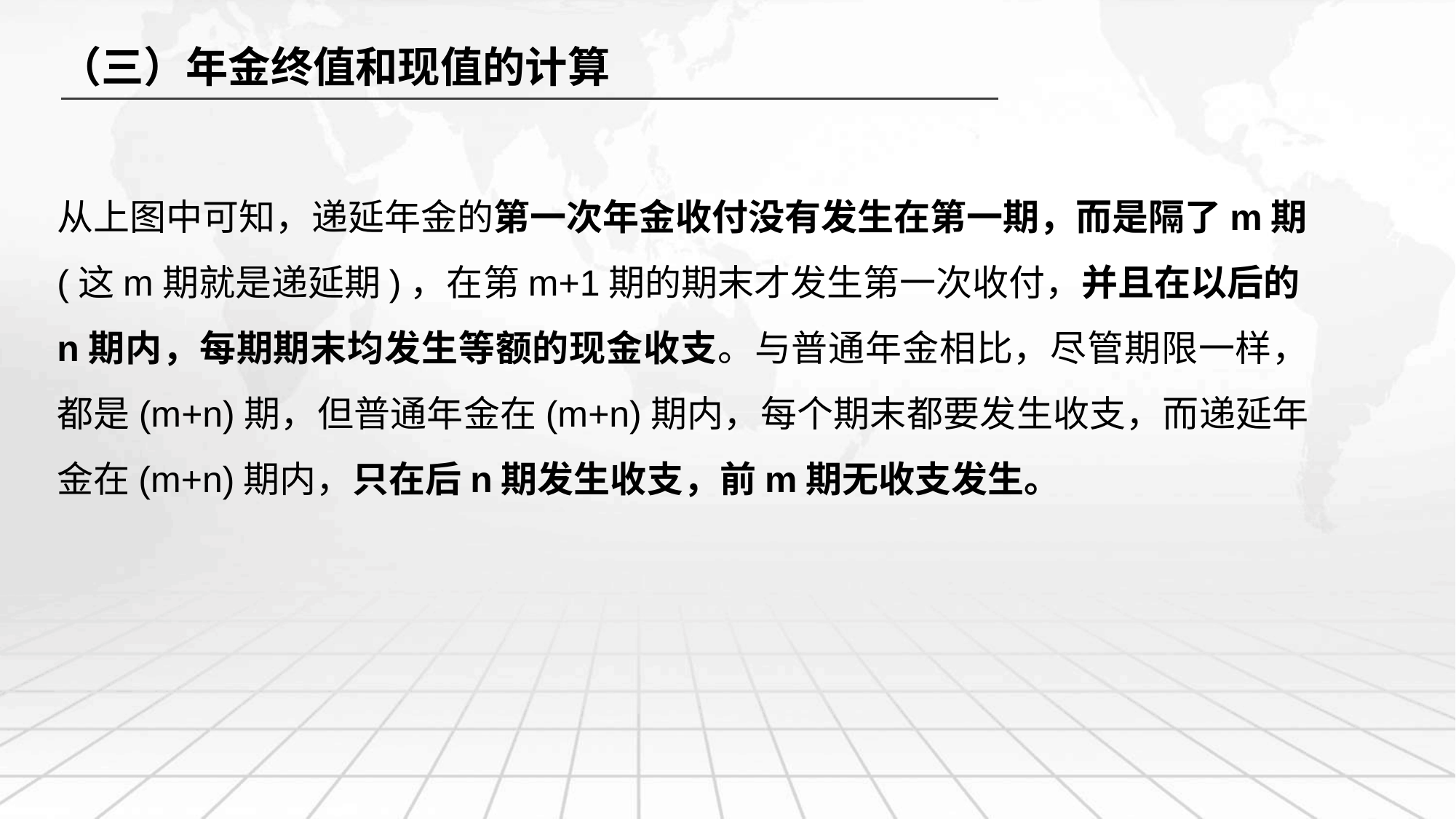

（三）年金终值和现值的计算
从上图中可知，递延年金的第一次年金收付没有发生在第一期，而是隔了m期(这m期就是递延期)，在第m+1期的期末才发生第一次收付，并且在以后的n期内，每期期末均发生等额的现金收支。与普通年金相比，尽管期限一样，都是(m+n)期，但普通年金在(m+n)期内，每个期末都要发生收支，而递延年金在(m+n)期内，只在后n期发生收支，前m期无收支发生。